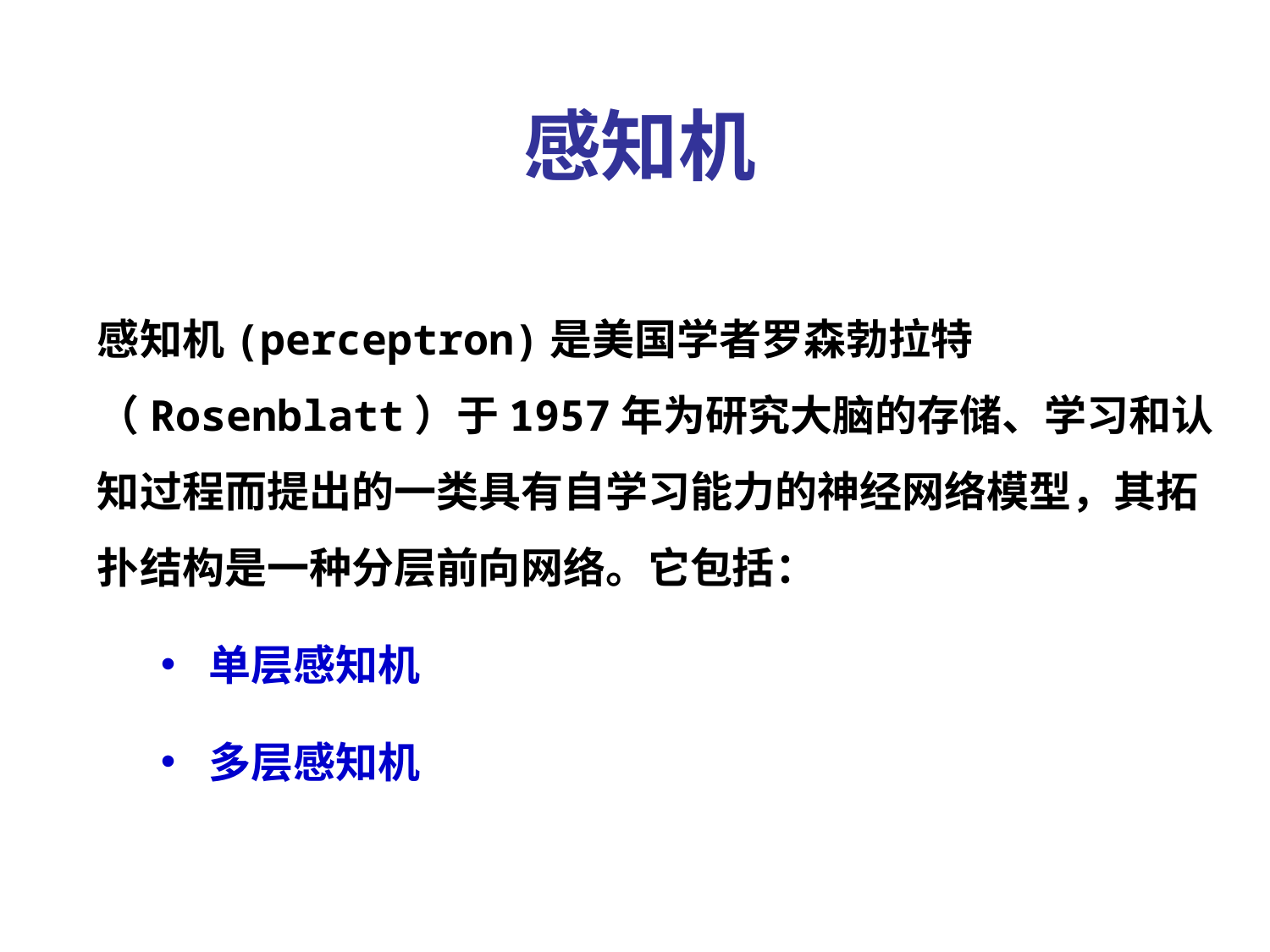

感知机
感知机(perceptron)是美国学者罗森勃拉特（Rosenblatt）于1957年为研究大脑的存储、学习和认知过程而提出的一类具有自学习能力的神经网络模型，其拓扑结构是一种分层前向网络。它包括：
单层感知机
多层感知机